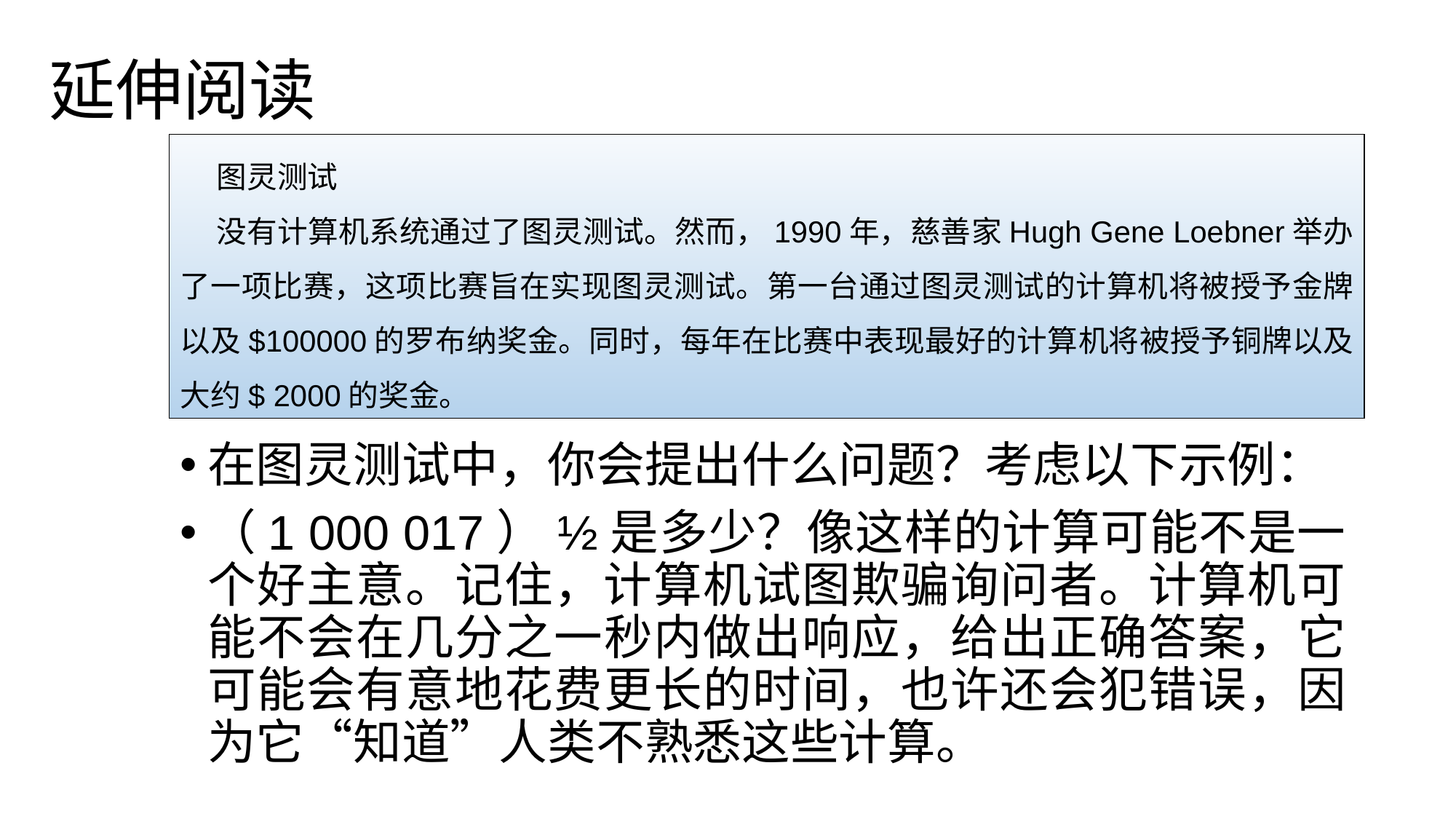

延伸阅读
图灵测试
没有计算机系统通过了图灵测试。然而，1990年，慈善家Hugh Gene Loebner举办了一项比赛，这项比赛旨在实现图灵测试。第一台通过图灵测试的计算机将被授予金牌以及$100000的罗布纳奖金。同时，每年在比赛中表现最好的计算机将被授予铜牌以及大约$ 2000的奖金。
在图灵测试中，你会提出什么问题？考虑以下示例：
（1 000 017）½是多少？像这样的计算可能不是一个好主意。记住，计算机试图欺骗询问者。计算机可能不会在几分之一秒内做出响应，给出正确答案，它可能会有意地花费更长的时间，也许还会犯错误，因为它“知道”人类不熟悉这些计算。